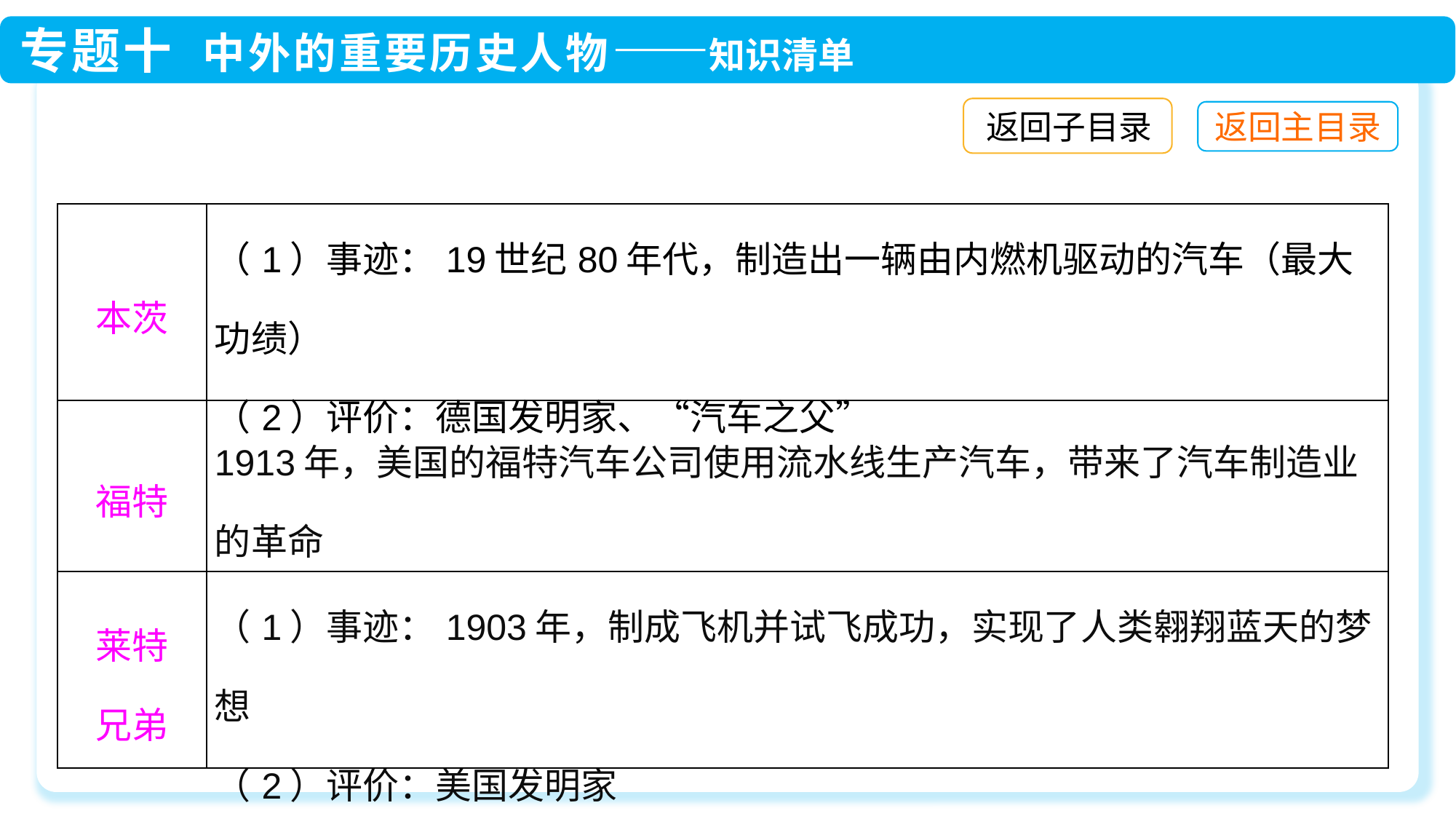

返回子目录
| 本茨 | （1）事迹：19世纪80年代，制造出一辆由内燃机驱动的汽车（最大功绩） （2）评价：德国发明家、“汽车之父” |
| --- | --- |
| 福特 | 1913年，美国的福特汽车公司使用流水线生产汽车，带来了汽车制造业的革命 |
| 莱特 兄弟 | （1）事迹：1903年，制成飞机并试飞成功，实现了人类翱翔蓝天的梦想 （2）评价：美国发明家 |